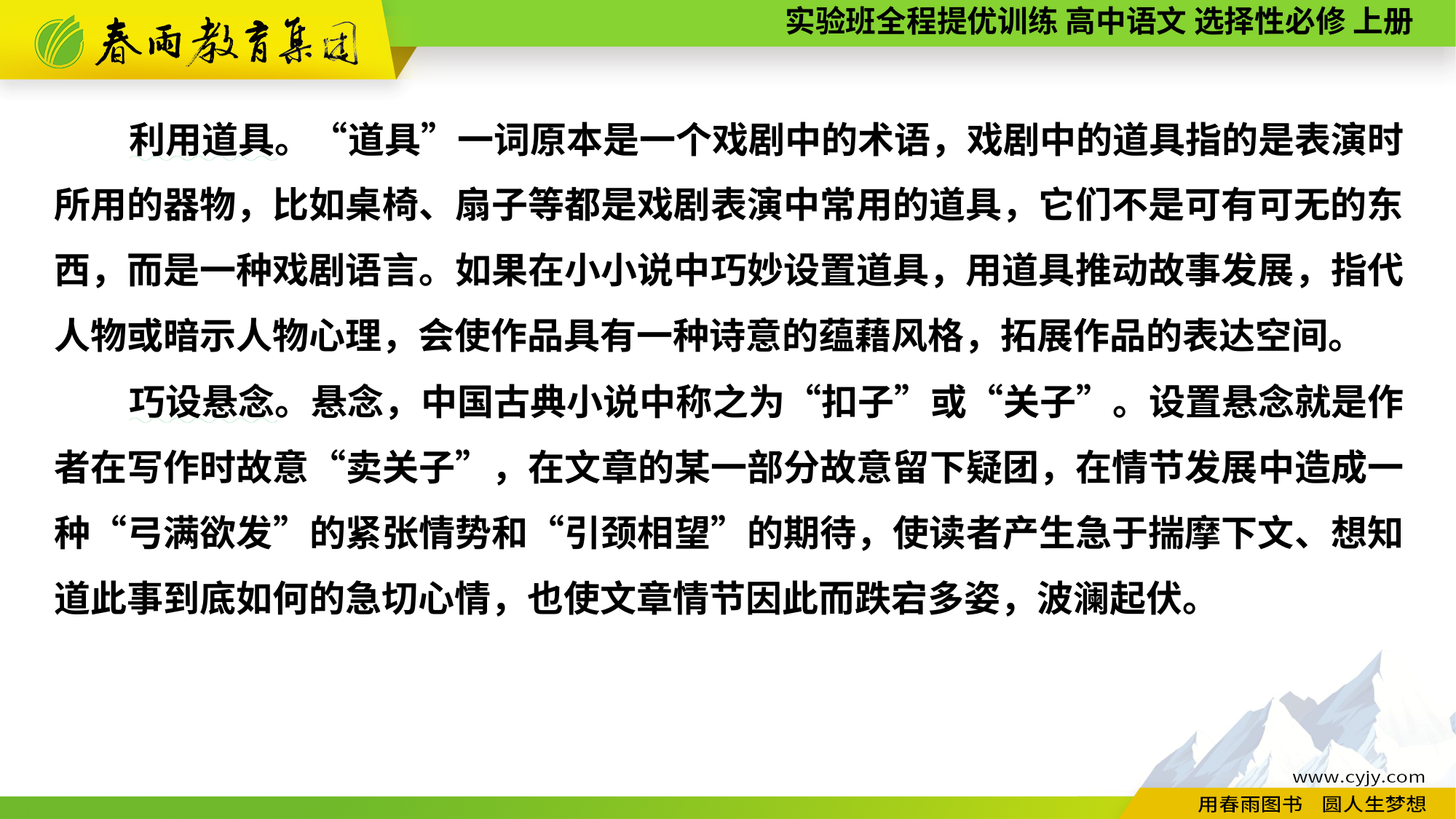

利用道具。“道具”一词原本是一个戏剧中的术语，戏剧中的道具指的是表演时所用的器物，比如桌椅、扇子等都是戏剧表演中常用的道具，它们不是可有可无的东西，而是一种戏剧语言。如果在小小说中巧妙设置道具，用道具推动故事发展，指代人物或暗示人物心理，会使作品具有一种诗意的蕴藉风格，拓展作品的表达空间。
巧设悬念。悬念，中国古典小说中称之为“扣子”或“关子”。设置悬念就是作者在写作时故意“卖关子”，在文章的某一部分故意留下疑团，在情节发展中造成一种“弓满欲发”的紧张情势和“引颈相望”的期待，使读者产生急于揣摩下文、想知道此事到底如何的急切心情，也使文章情节因此而跌宕多姿，波澜起伏。